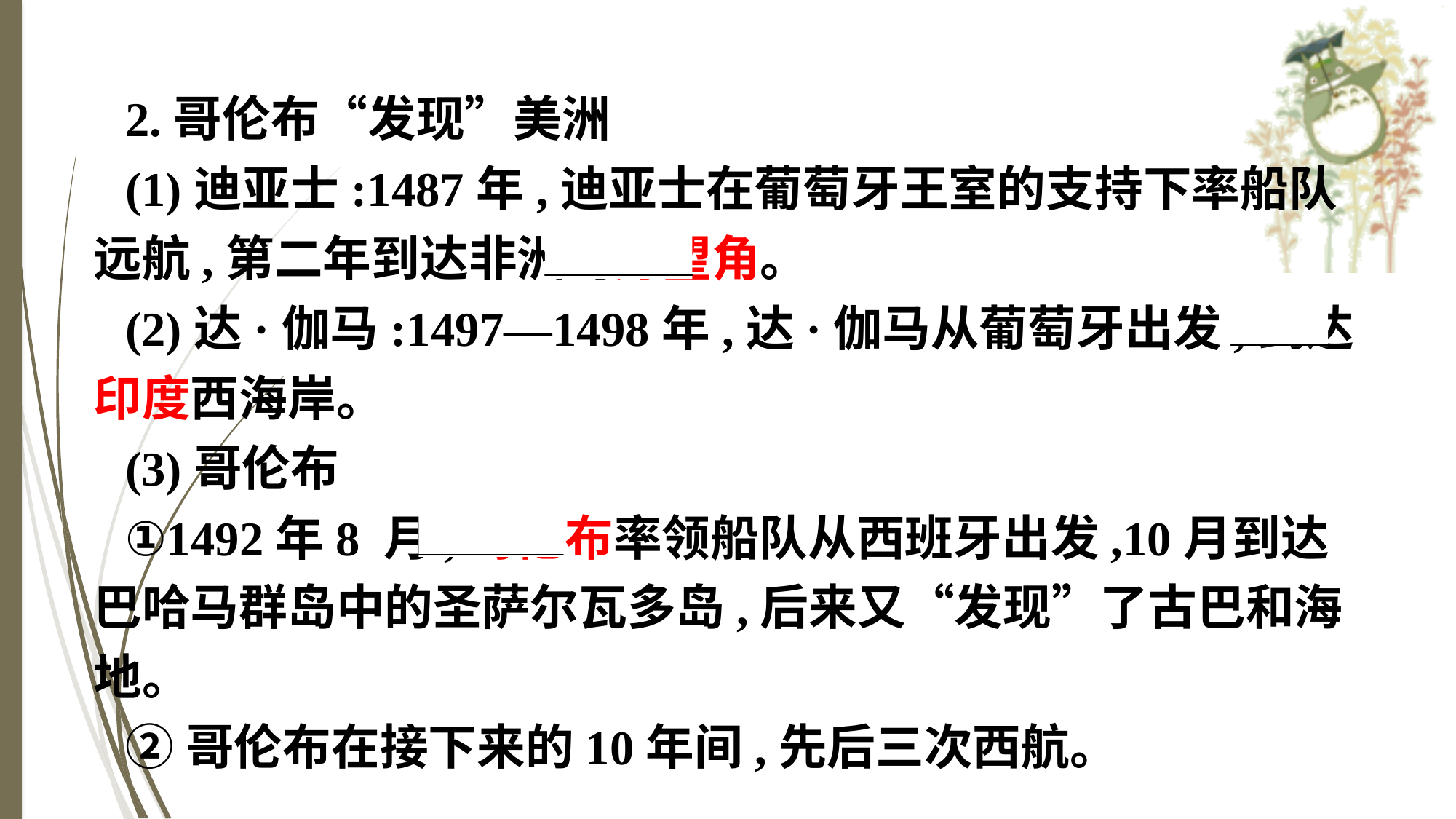

2.哥伦布“发现”美洲
(1)迪亚士:1487年,迪亚士在葡萄牙王室的支持下率船队远航,第二年到达非洲的好望角。
(2)达·伽马:1497—1498年,达·伽马从葡萄牙出发,到达印度西海岸。
(3)哥伦布
①1492年8 月,哥伦布率领船队从西班牙出发,10月到达巴哈马群岛中的圣萨尔瓦多岛,后来又“发现”了古巴和海地。
②哥伦布在接下来的10年间,先后三次西航。